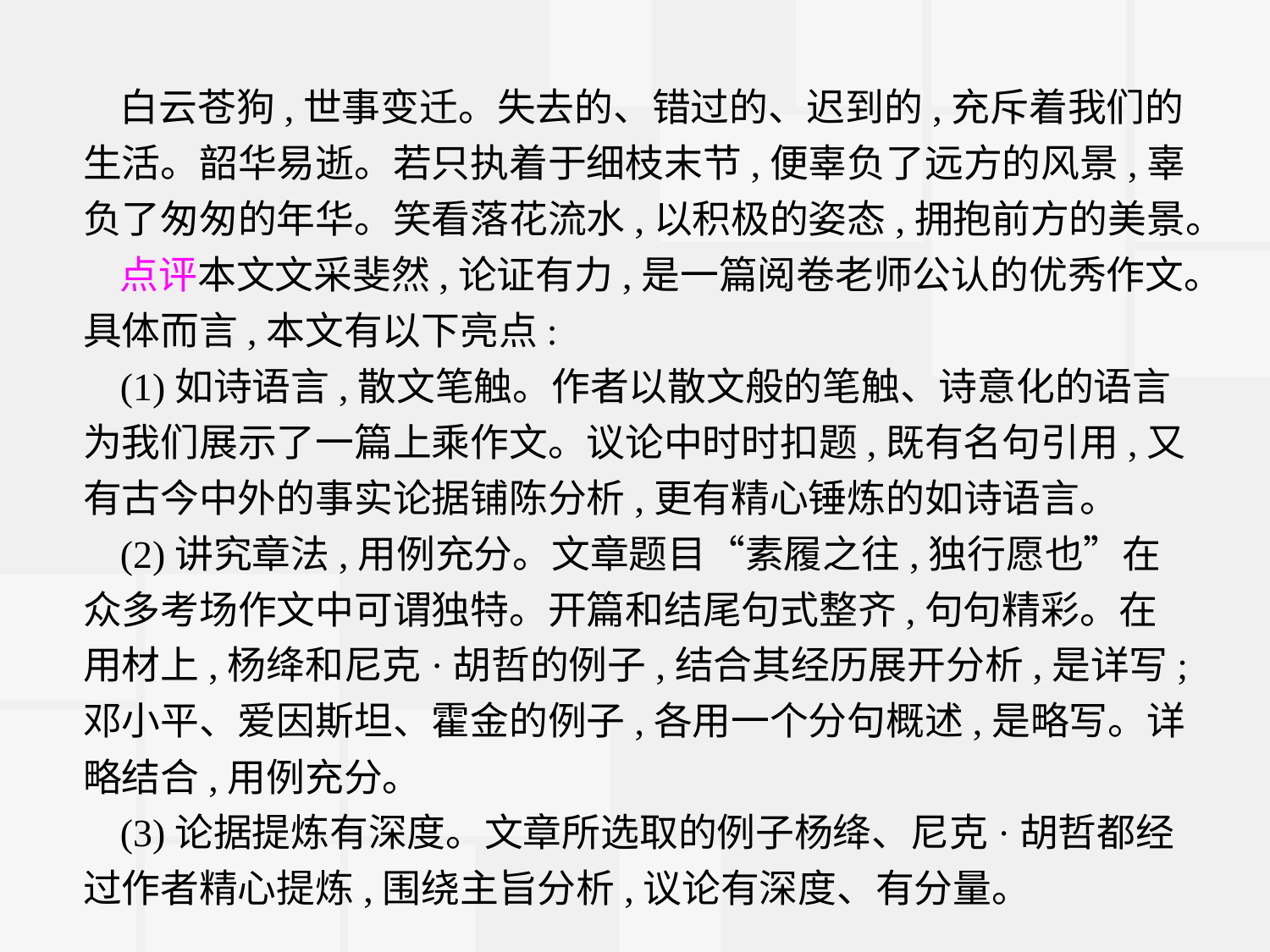

白云苍狗,世事变迁。失去的、错过的、迟到的,充斥着我们的生活。韶华易逝。若只执着于细枝末节,便辜负了远方的风景,辜负了匆匆的年华。笑看落花流水,以积极的姿态,拥抱前方的美景。
点评本文文采斐然,论证有力,是一篇阅卷老师公认的优秀作文。具体而言,本文有以下亮点:
(1)如诗语言,散文笔触。作者以散文般的笔触、诗意化的语言为我们展示了一篇上乘作文。议论中时时扣题,既有名句引用,又有古今中外的事实论据铺陈分析,更有精心锤炼的如诗语言。
(2)讲究章法,用例充分。文章题目“素履之往,独行愿也”在众多考场作文中可谓独特。开篇和结尾句式整齐,句句精彩。在用材上,杨绛和尼克·胡哲的例子,结合其经历展开分析,是详写;邓小平、爱因斯坦、霍金的例子,各用一个分句概述,是略写。详略结合,用例充分。
(3)论据提炼有深度。文章所选取的例子杨绛、尼克·胡哲都经过作者精心提炼,围绕主旨分析,议论有深度、有分量。